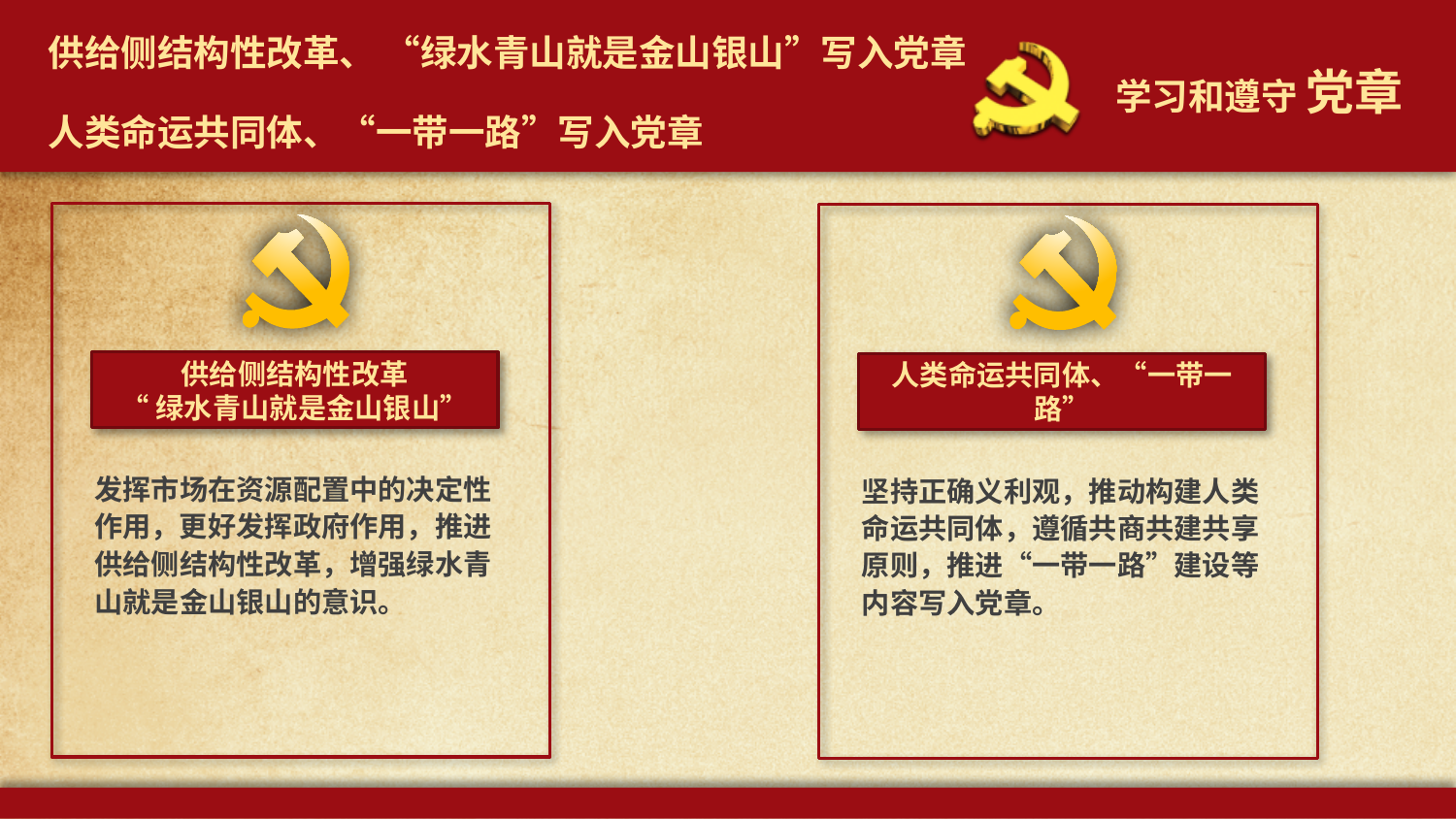

供给侧结构性改革、 “绿水青山就是金山银山”写入党章

人类命运共同体、“一带一路”写入党章

供给侧结构性改革
“绿水青山就是金山银山”
发挥市场在资源配置中的决定性作用，更好发挥政府作用，推进供给侧结构性改革，增强绿水青山就是金山银山的意识。

人类命运共同体、“一带一路”
坚持正确义利观，推动构建人类命运共同体，遵循共商共建共享原则，推进“一带一路”建设等内容写入党章。